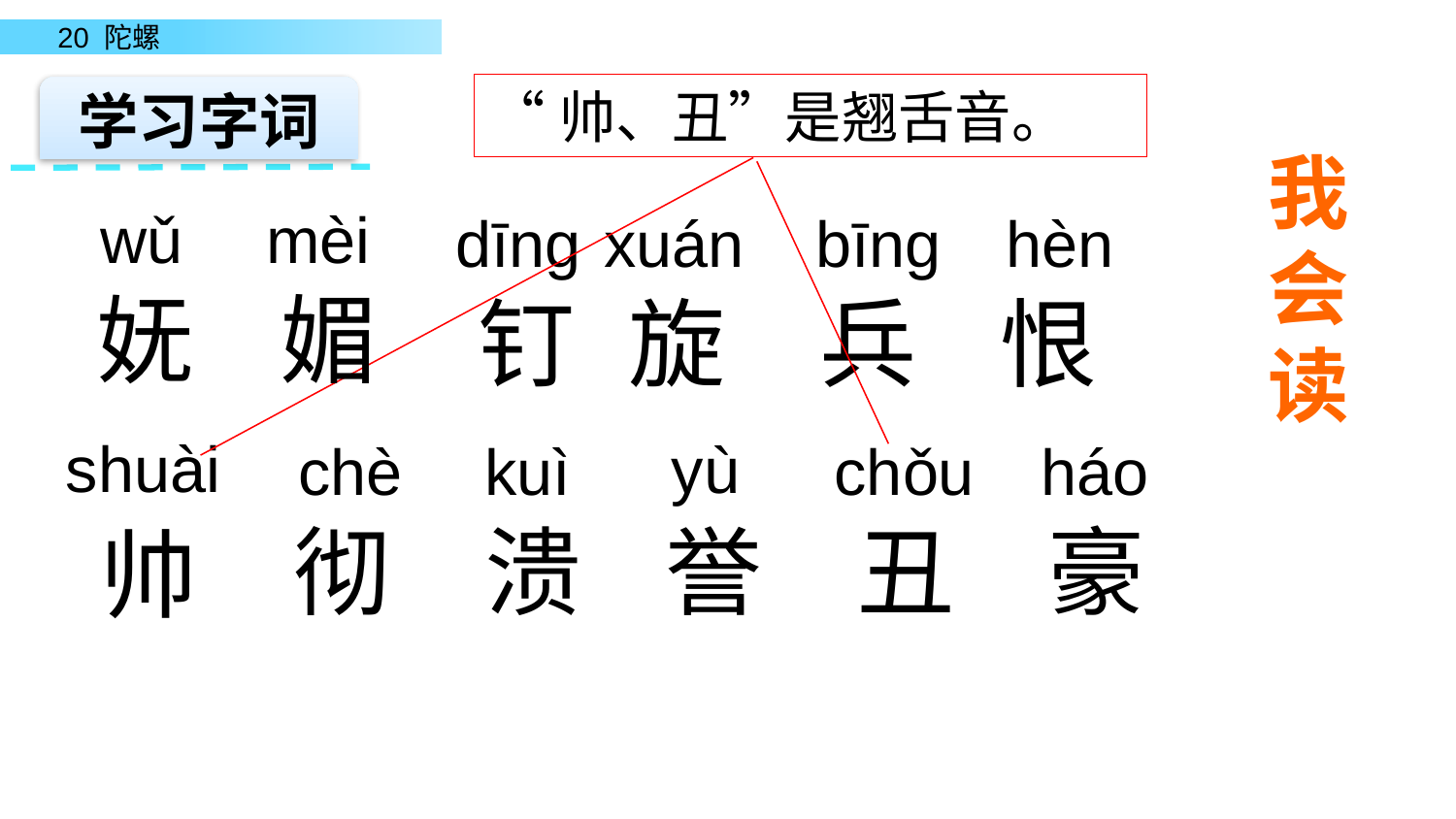

“帅、丑”是翘舌音。
学习字词
我会读
wǔ
mèi
dīng
bīng
hèn
xuán
妩
媚
钉
旋
兵
恨
shuài
yù
chè
kuì
chǒu
háo
彻
溃
誉
丑
豪
帅